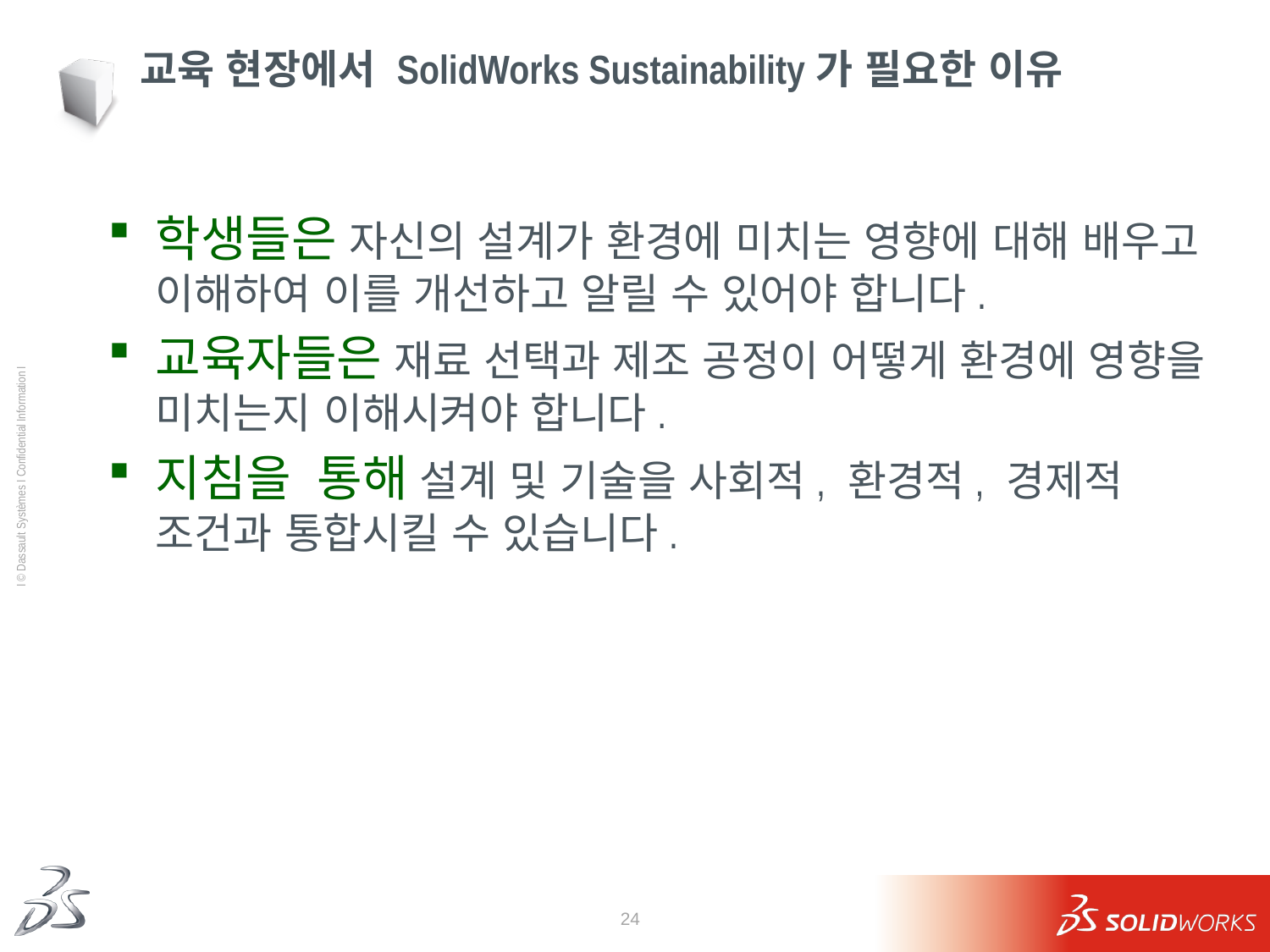

# 교육 현장에서 SolidWorks Sustainability가 필요한 이유
학생들은 자신의 설계가 환경에 미치는 영향에 대해 배우고 이해하여 이를 개선하고 알릴 수 있어야 합니다.
교육자들은 재료 선택과 제조 공정이 어떻게 환경에 영향을 미치는지 이해시켜야 합니다.
지침을  통해 설계 및 기술을 사회적, 환경적, 경제적 조건과 통합시킬 수 있습니다.